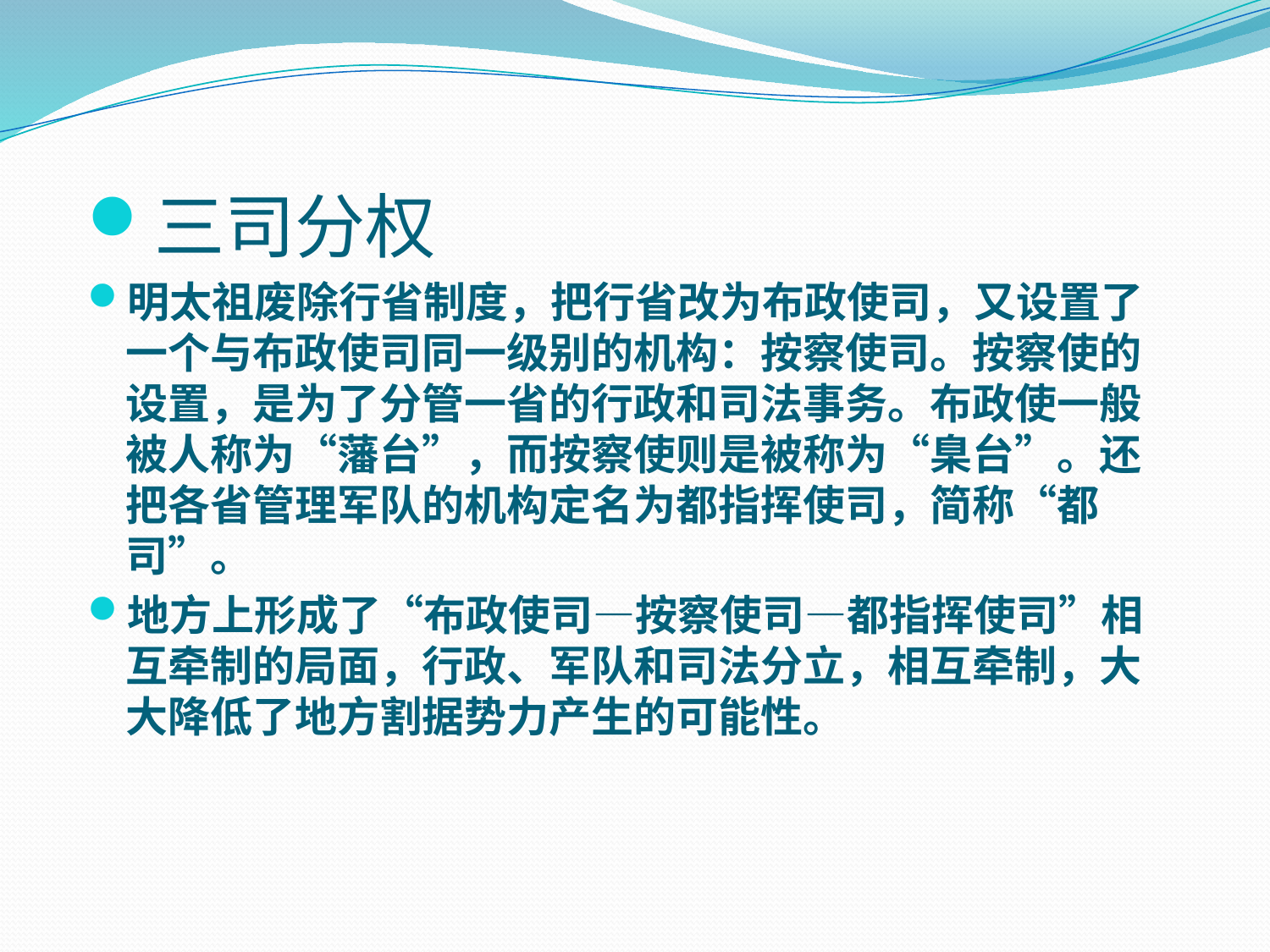

三司分权
明太祖废除行省制度，把行省改为布政使司，又设置了一个与布政使司同一级别的机构：按察使司。按察使的设置，是为了分管一省的行政和司法事务。布政使一般被人称为“藩台”，而按察使则是被称为“臬台”。还把各省管理军队的机构定名为都指挥使司，简称“都司”。
地方上形成了“布政使司—按察使司—都指挥使司”相互牵制的局面，行政、军队和司法分立，相互牵制，大大降低了地方割据势力产生的可能性。